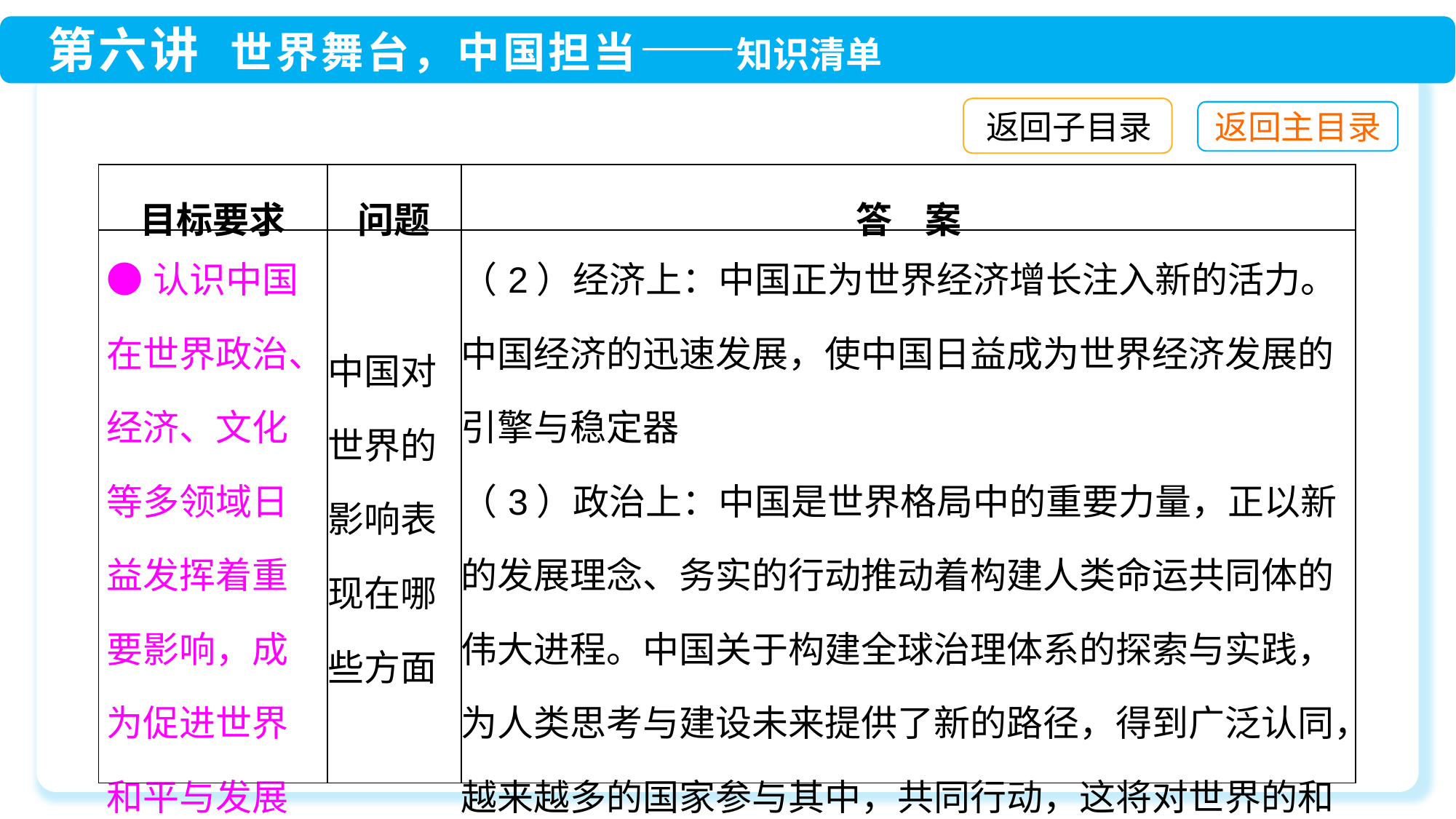

返回子目录
| 目标要求 | 问题 | 答 案 |
| --- | --- | --- |
| ●认识中国在世界政治、经济、文化等多领域日益发挥着重要影响，成为促进世界和平与发展的重要力量 | 中国对世界的影响表现在哪些方面 | （2）经济上：中国正为世界经济增长注入新的活力。中国经济的迅速发展，使中国日益成为世界经济发展的引擎与稳定器 （3）政治上：中国是世界格局中的重要力量，正以新的发展理念、务实的行动推动着构建人类命运共同体的伟大进程。中国关于构建全球治理体系的探索与实践，为人类思考与建设未来提供了新的路径，得到广泛认同，越来越多的国家参与其中，共同行动，这将对世界的和平与发展产生深远的影响 |